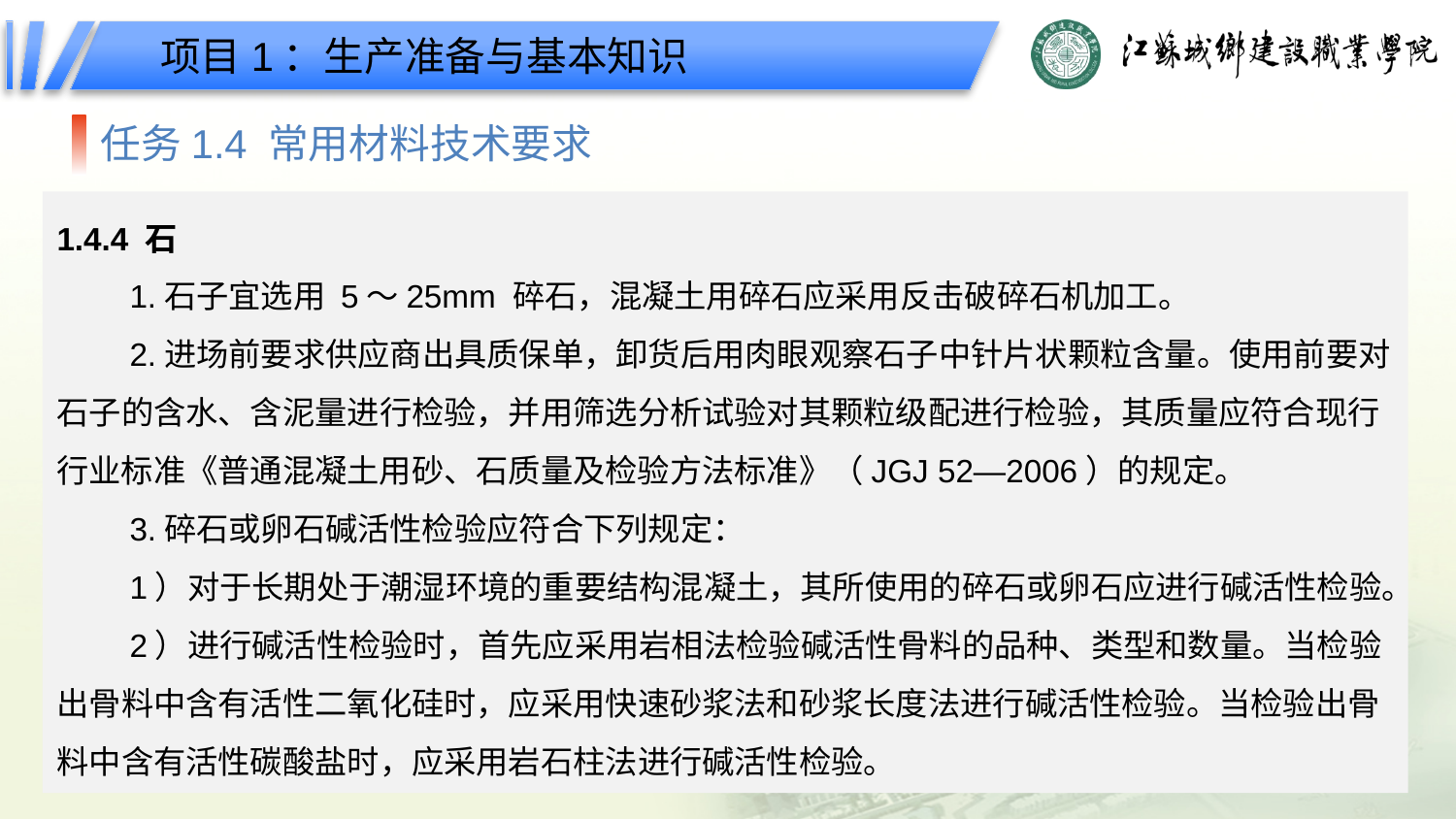

项目1：生产准备与基本知识
任务1.4 常用材料技术要求

1.4.4 石
1.石子宜选用 5～25mm 碎石，混凝土用碎石应采用反击破碎石机加工。
2.进场前要求供应商出具质保单，卸货后用肉眼观察石子中针片状颗粒含量。使用前要对石子的含水、含泥量进行检验，并用筛选分析试验对其颗粒级配进行检验，其质量应符合现行行业标准《普通混凝土用砂、石质量及检验方法标准》（JGJ 52—2006）的规定。
3.碎石或卵石碱活性检验应符合下列规定：
1）对于长期处于潮湿环境的重要结构混凝土，其所使用的碎石或卵石应进行碱活性检验。
2）进行碱活性检验时，首先应采用岩相法检验碱活性骨料的品种、类型和数量。当检验出骨料中含有活性二氧化硅时，应采用快速砂浆法和砂浆长度法进行碱活性检验。当检验出骨料中含有活性碳酸盐时，应采用岩石柱法进行碱活性检验。